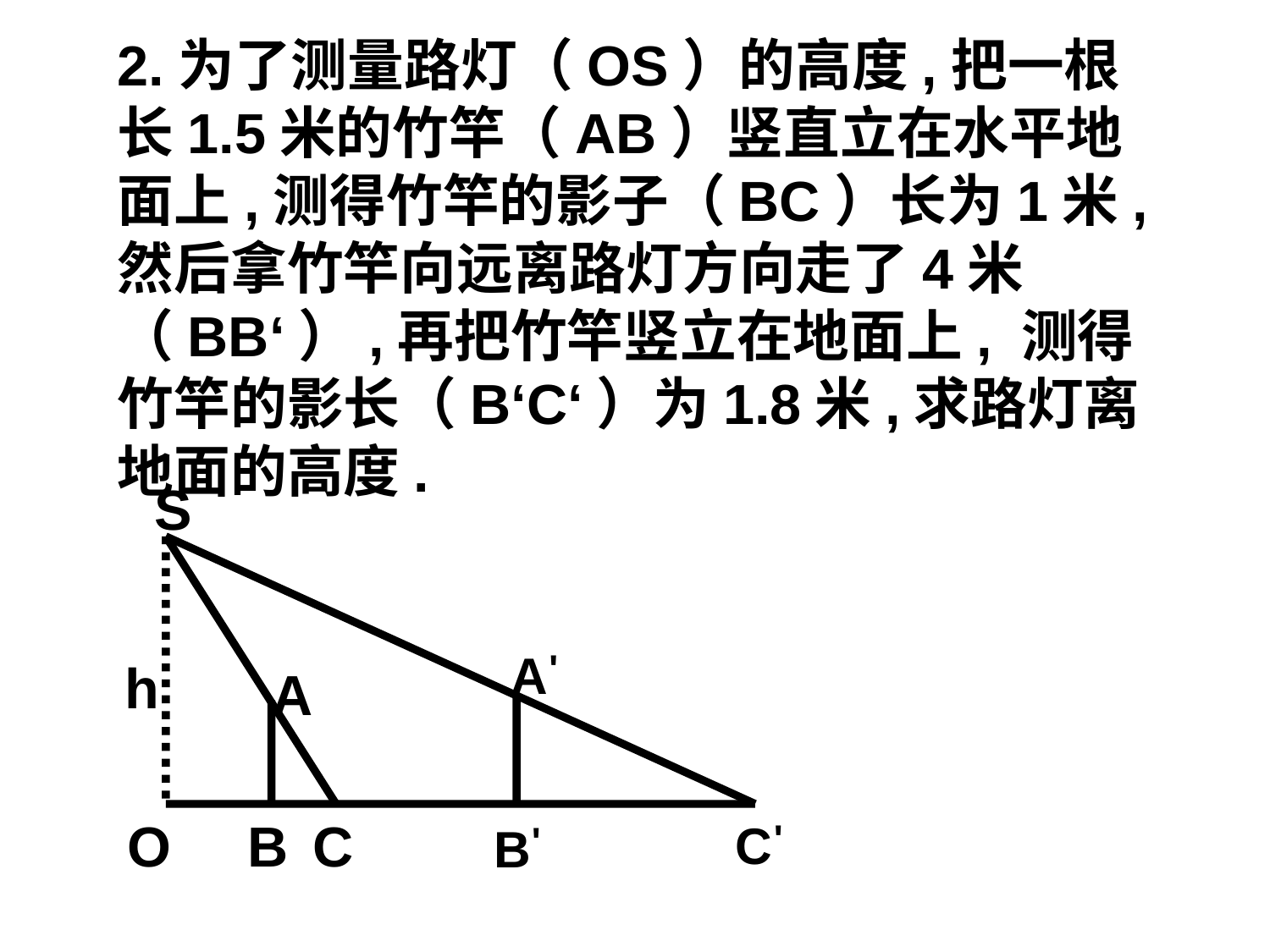

# 2.为了测量路灯（OS）的高度,把一根长1.5米的竹竿（AB）竖直立在水平地面上,测得竹竿的影子（BC）长为1米,然后拿竹竿向远离路灯方向走了4米（BB‘）,再把竹竿竖立在地面上, 测得竹竿的影长（B‘C‘）为1.8米,求路灯离地面的高度.

S

A

'

h

A

O

B

C

C

'

B

'